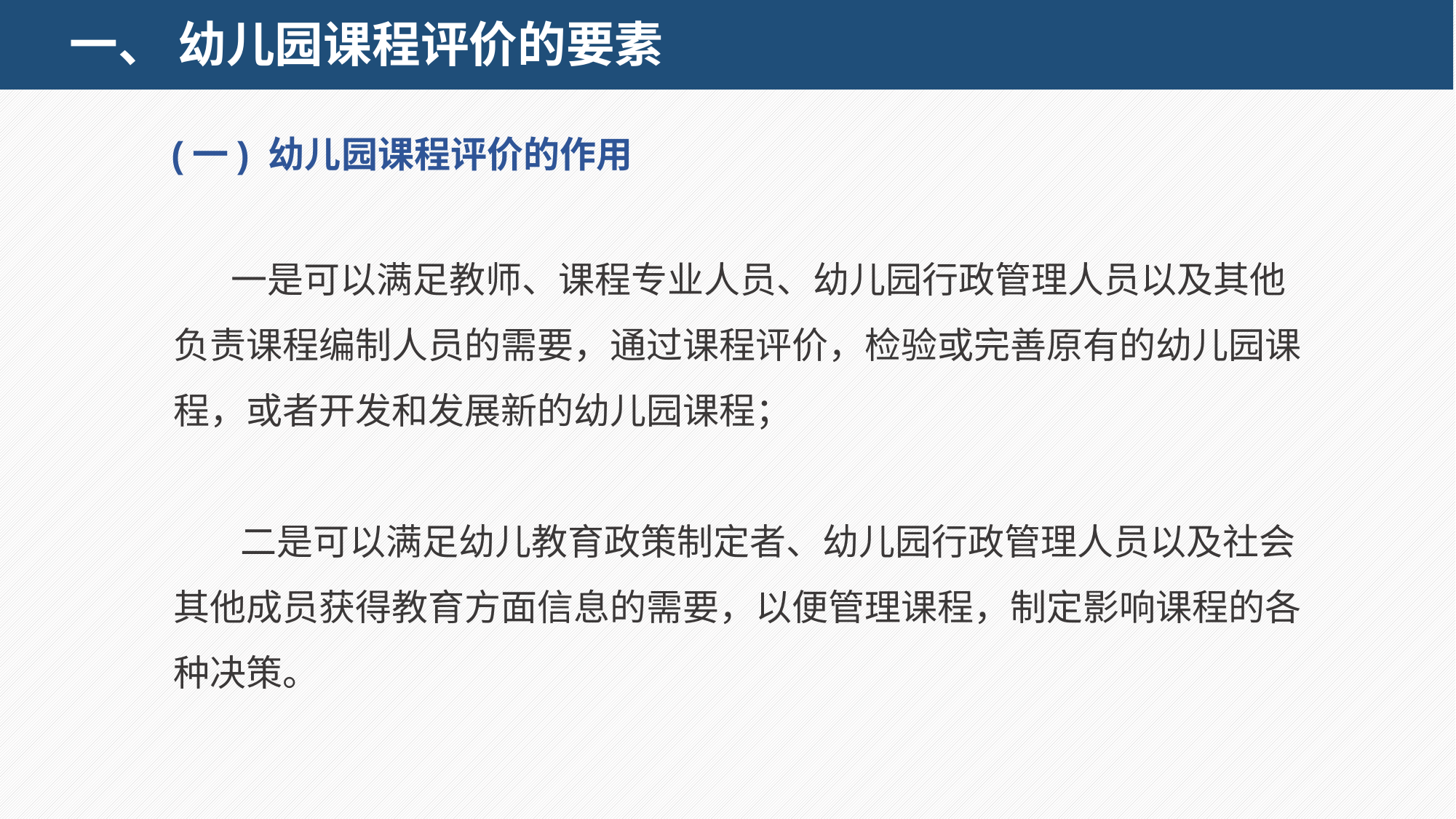

一、 幼儿园课程评价的要素
(一) 幼儿园课程评价的作用
      一是可以满足教师、课程专业人员、幼儿园行政管理人员以及其他负责课程编制人员的需要，通过课程评价，检验或完善原有的幼儿园课程，或者开发和发展新的幼儿园课程；

二是可以满足幼儿教育政策制定者、幼儿园行政管理人员以及社会其他成员获得教育方面信息的需要，以便管理课程，制定影响课程的各种决策。